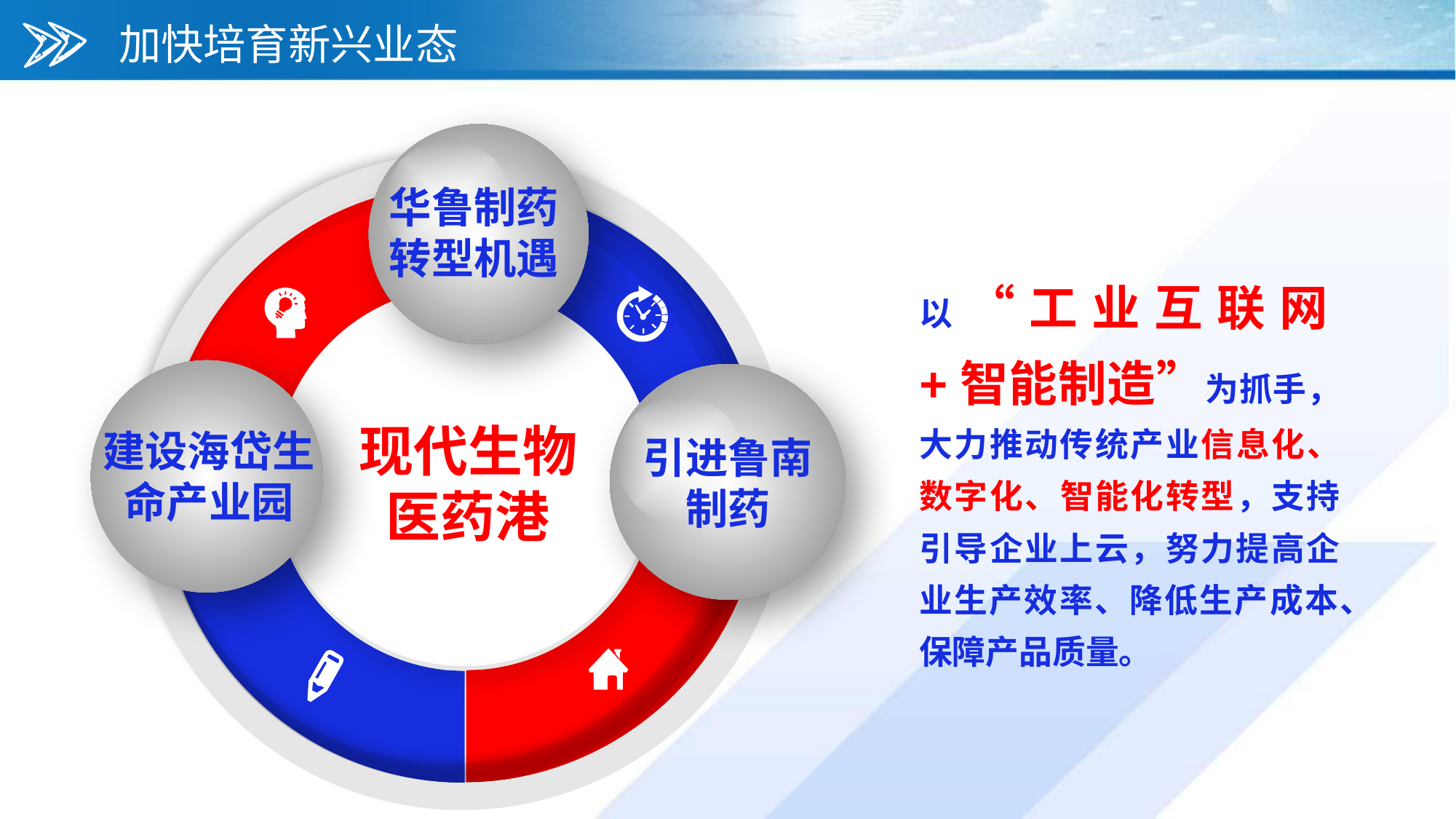

加快培育新兴业态

华鲁制药
转型机遇

现代生物
医药港

以“工业互联网+智能制造”为抓手，大力推动传统产业信息化、数字化、智能化转型，支持引导企业上云，努力提高企业生产效率、降低生产成本、保障产品质量。

建设海岱生命产业园

引进鲁南制药